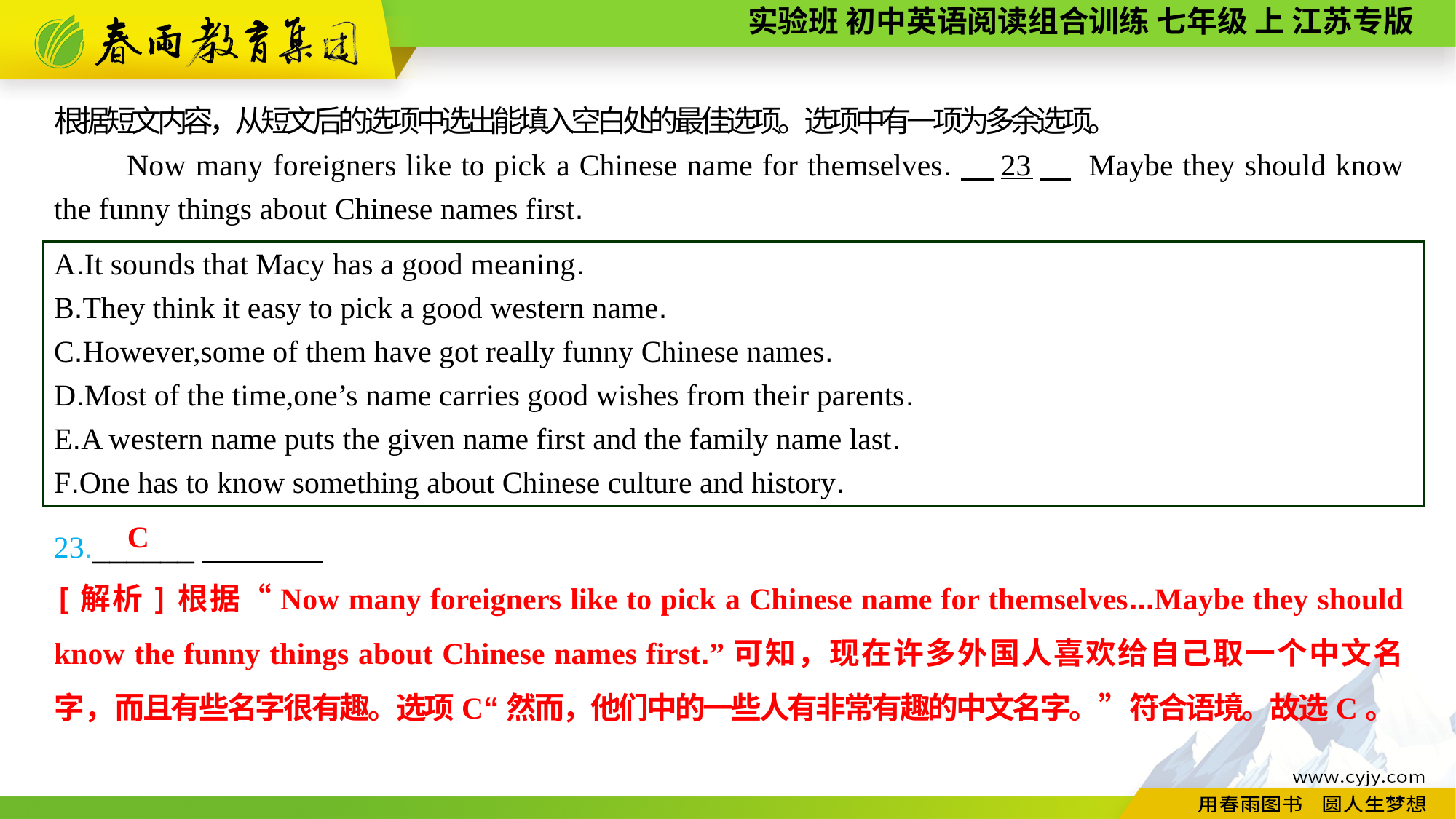

根据短文内容，从短文后的选项中选出能填入空白处的最佳选项。选项中有一项为多余选项。
Now many foreigners like to pick a Chinese name for themselves.　23　 Maybe they should know the funny things about Chinese names first.
A.It sounds that Macy has a good meaning.
B.They think it easy to pick a good western name.
C.However,some of them have got really funny Chinese names.
D.Most of the time,one’s name carries good wishes from their parents.
E.A western name puts the given name first and the family name last.
F.One has to know something about Chinese culture and history.

23.______
C
[解析]根据“Now many foreigners like to pick a Chinese name for themselves...Maybe they should know the funny things about Chinese names first.”可知，现在许多外国人喜欢给自己取一个中文名字，而且有些名字很有趣。选项C“然而，他们中的一些人有非常有趣的中文名字。”符合语境。故选C。